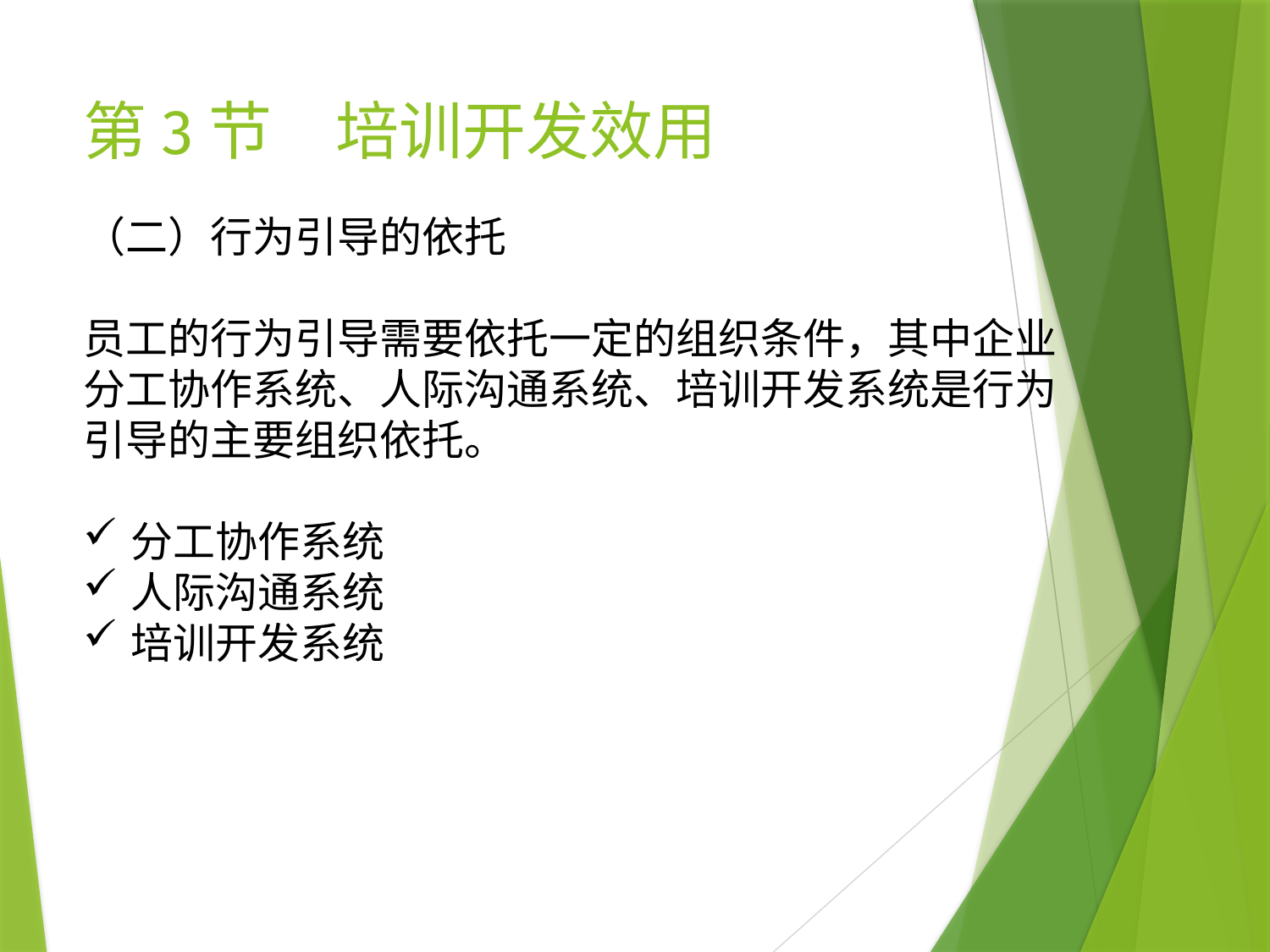

# 第3节　培训开发效用
（二）行为引导的依托

员工的行为引导需要依托一定的组织条件，其中企业分工协作系统、人际沟通系统、培训开发系统是行为引导的主要组织依托。

分工协作系统
人际沟通系统
培训开发系统